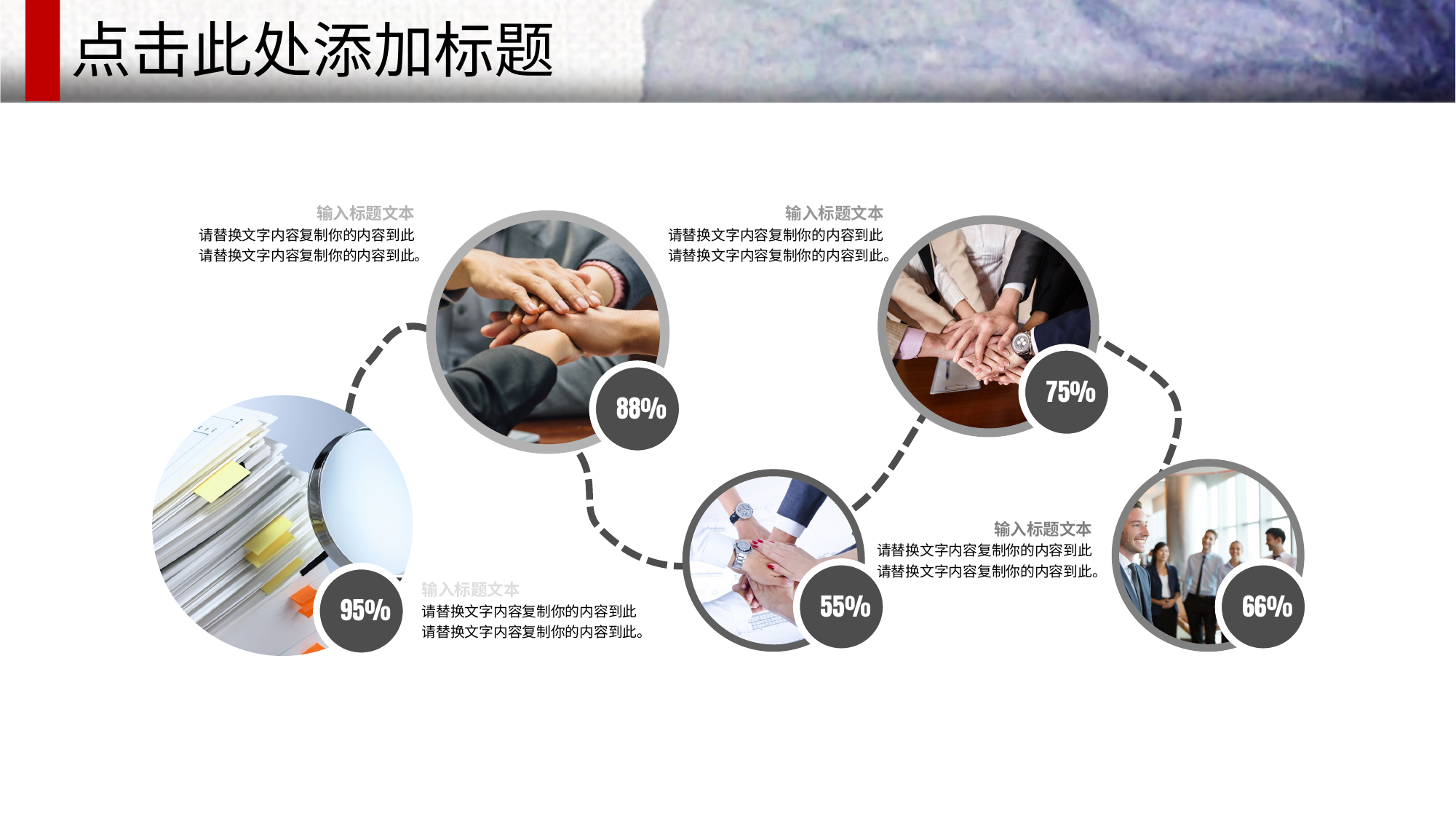

点击此处添加标题
输入标题文本
请替换文字内容复制你的内容到此
请替换文字内容复制你的内容到此。
输入标题文本
请替换文字内容复制你的内容到此
请替换文字内容复制你的内容到此。

75%
88%

输入标题文本
请替换文字内容复制你的内容到此
请替换文字内容复制你的内容到此。
55%
66%
95%
输入标题文本
请替换文字内容复制你的内容到此
请替换文字内容复制你的内容到此。